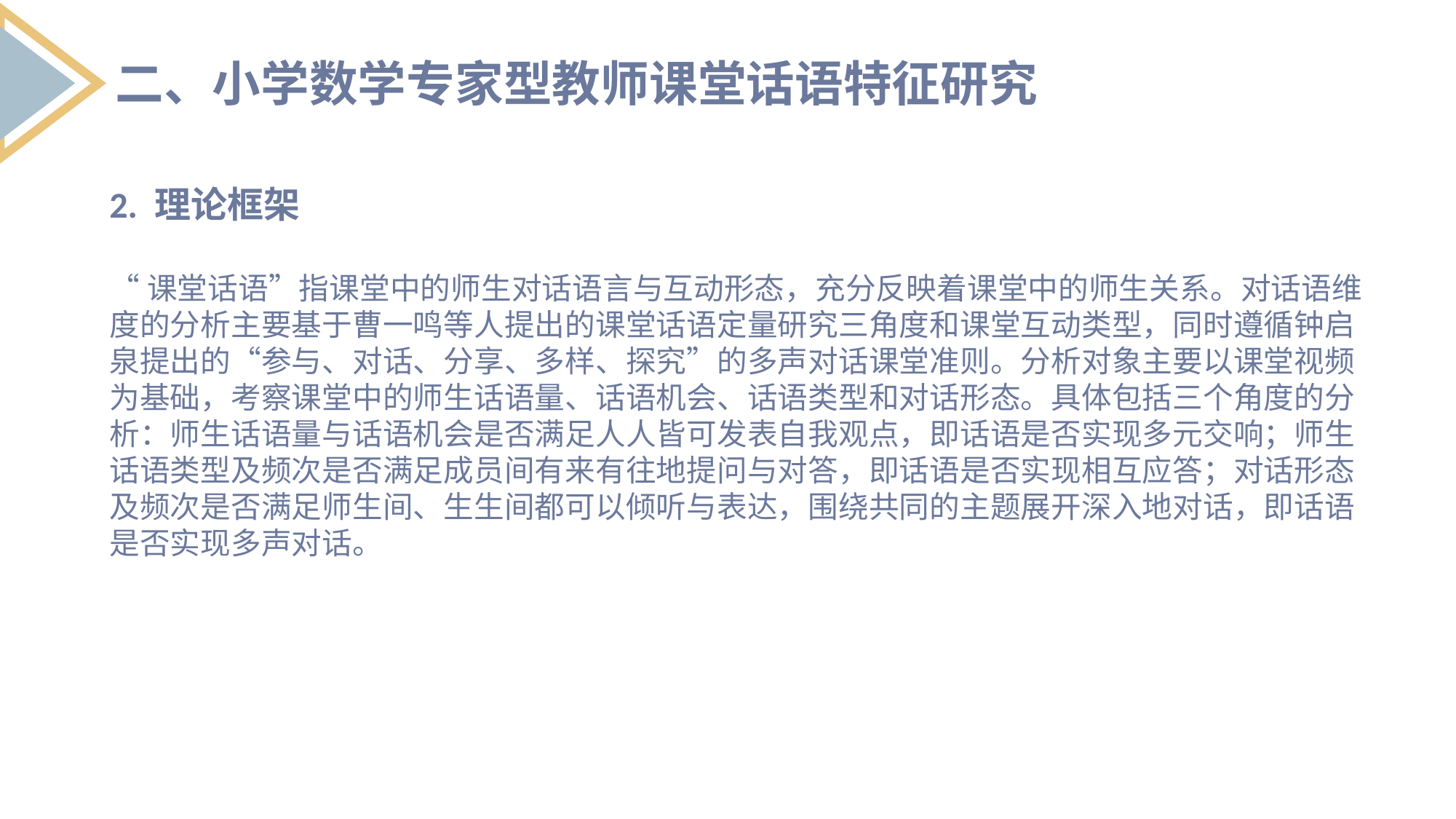

二、小学数学专家型教师课堂话语特征研究

2. 理论框架

“课堂话语”指课堂中的师生对话语言与互动形态，充分反映着课堂中的师生关系。对话语维度的分析主要基于曹一鸣等人提出的课堂话语定量研究三角度和课堂互动类型，同时遵循钟启泉提出的“参与、对话、分享、多样、探究”的多声对话课堂准则。分析对象主要以课堂视频为基础，考察课堂中的师生话语量、话语机会、话语类型和对话形态。具体包括三个角度的分析：师生话语量与话语机会是否满足人人皆可发表自我观点，即话语是否实现多元交响；师生话语类型及频次是否满足成员间有来有往地提问与对答，即话语是否实现相互应答；对话形态及频次是否满足师生间、生生间都可以倾听与表达，围绕共同的主题展开深入地对话，即话语是否实现多声对话。